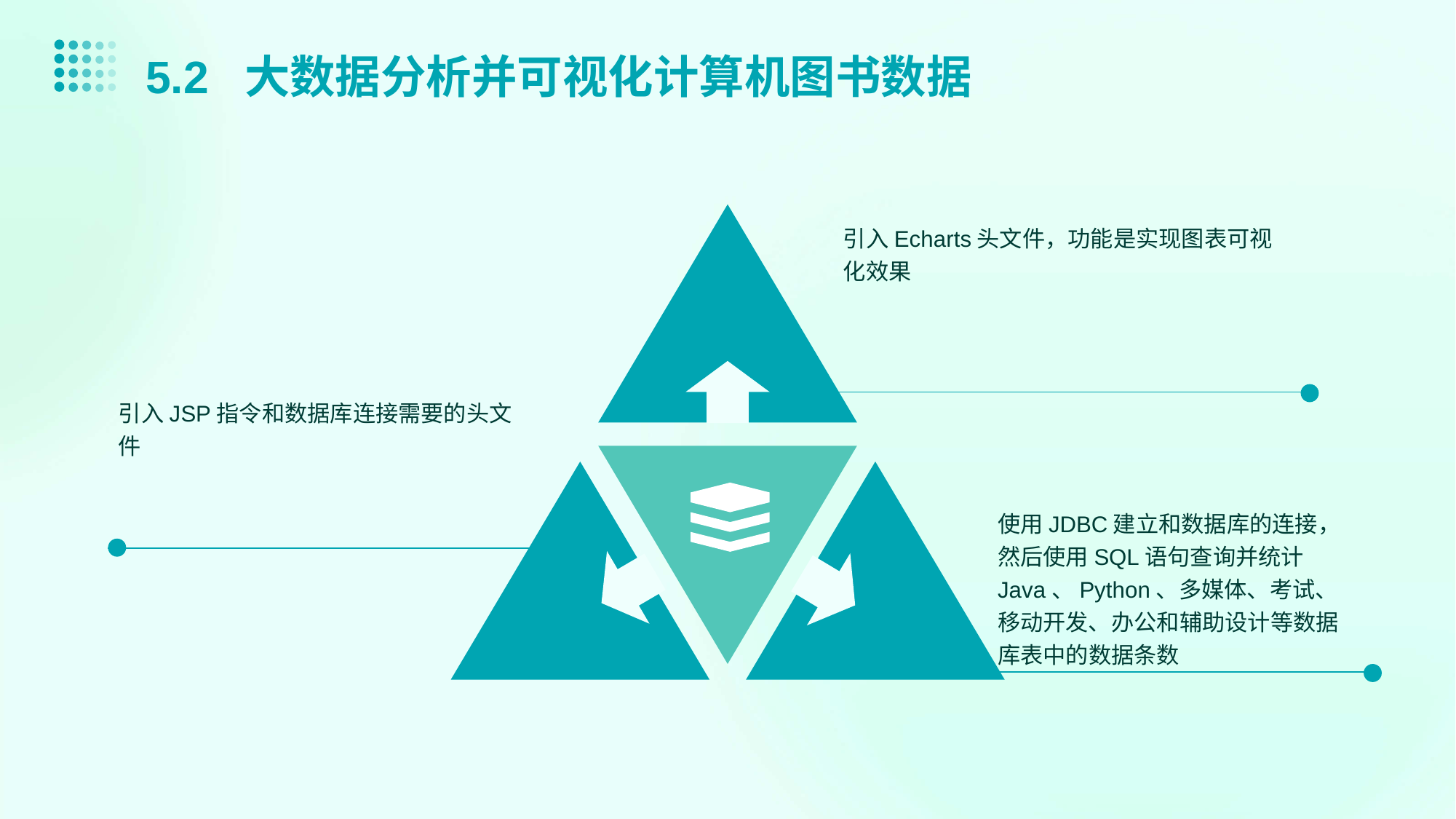

5.2  大数据分析并可视化计算机图书数据

引入Echarts头文件，功能是实现图表可视化效果

引入JSP指令和数据库连接需要的头文件

使用JDBC建立和数据库的连接，然后使用SQL语句查询并统计Java、Python、多媒体、考试、移动开发、办公和辅助设计等数据库表中的数据条数